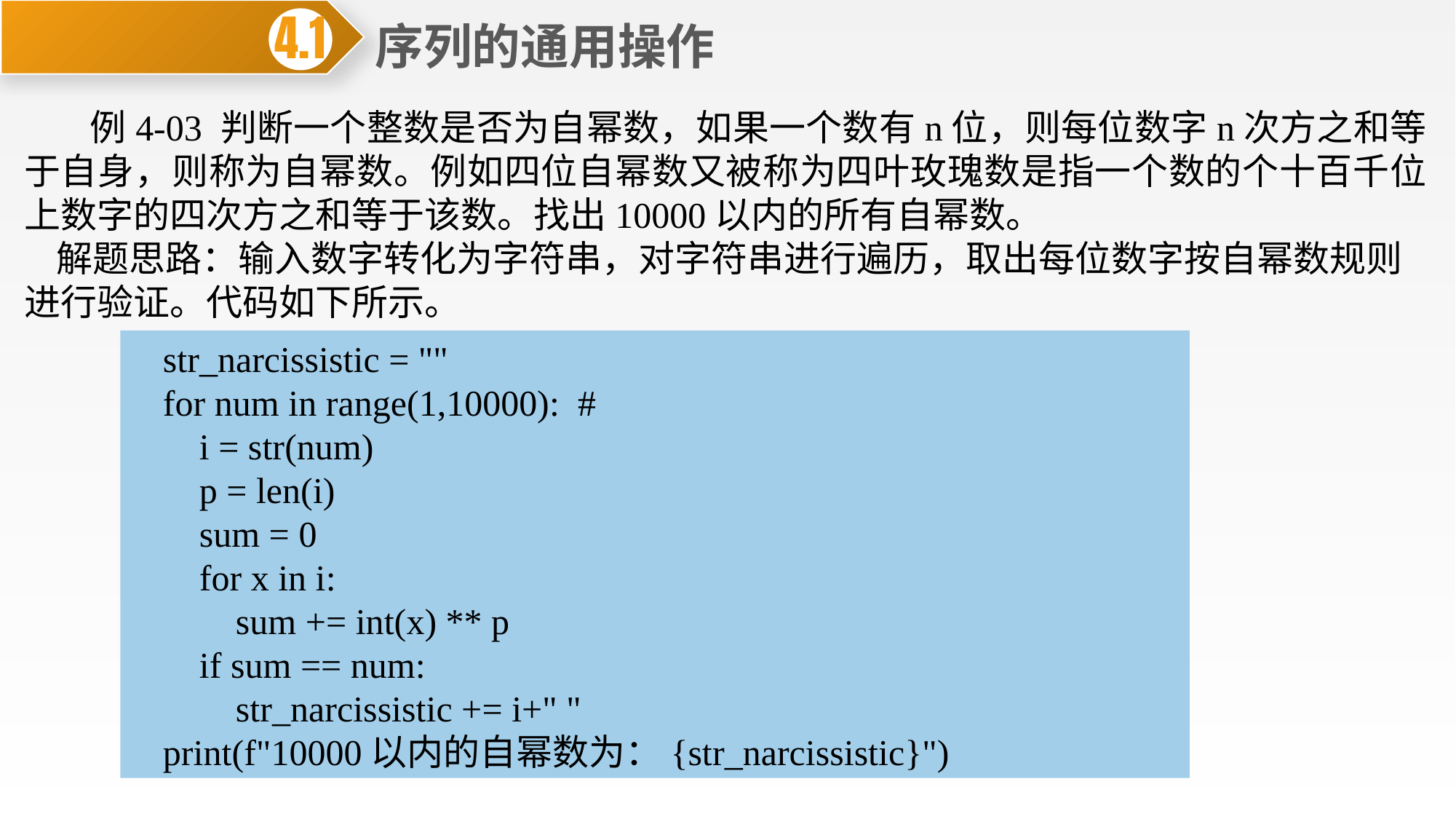

序列的通用操作

4.1
   例4-03 判断一个整数是否为自幂数，如果一个数有n位，则每位数字n次方之和等于自身，则称为自幂数。例如四位自幂数又被称为四叶玫瑰数是指一个数的个十百千位上数字的四次方之和等于该数。找出10000以内的所有自幂数。
解题思路：输入数字转化为字符串，对字符串进行遍历，取出每位数字按自幂数规则进行验证。代码如下所示。
str_narcissistic = ""
for num in range(1,10000):  #
    i = str(num)
    p = len(i)
    sum = 0
    for x in i:
        sum += int(x) ** p
    if sum == num:
        str_narcissistic += i+" "
print(f"10000以内的自幂数为：{str_narcissistic}")